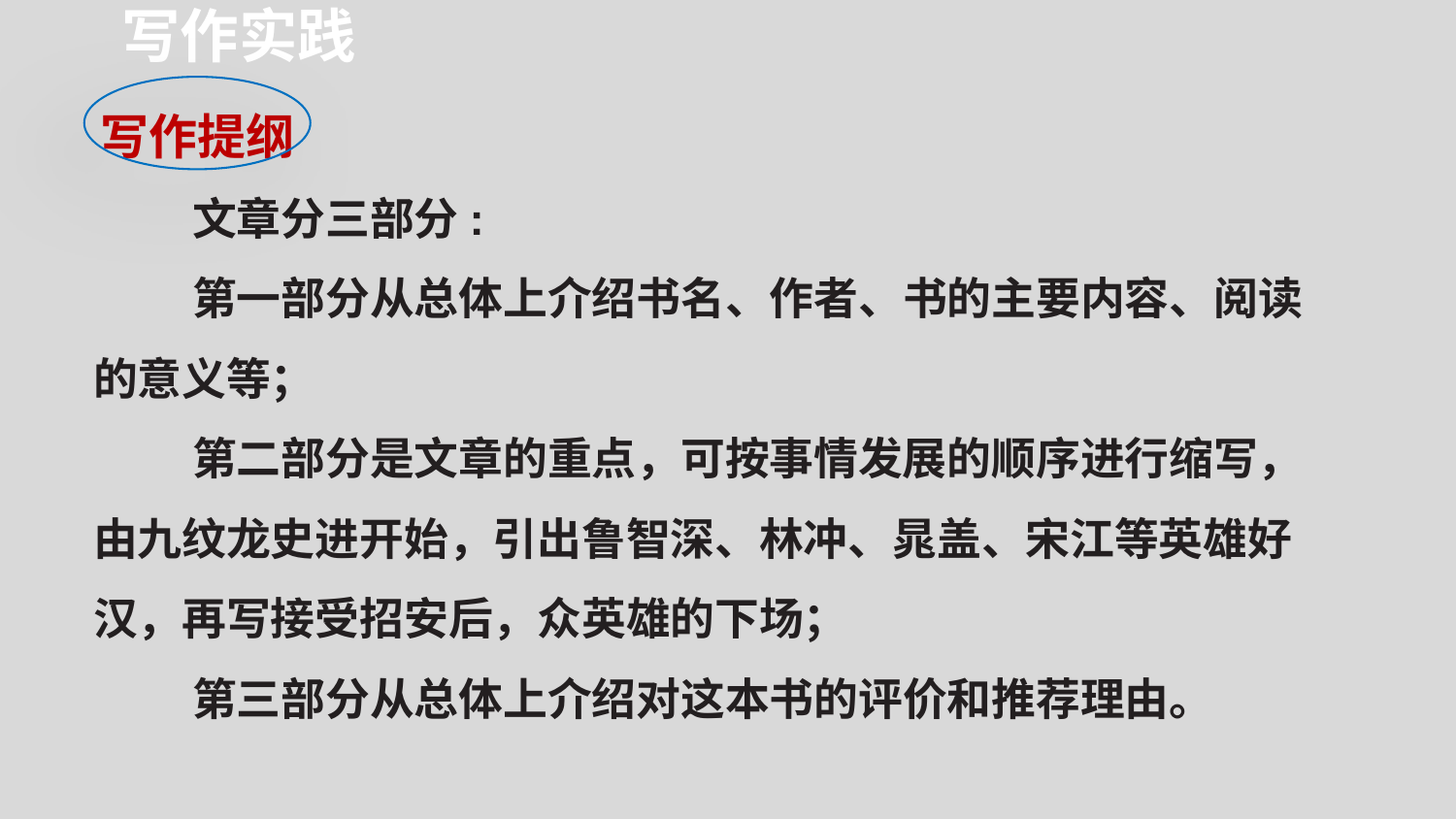

写作实践
写作提纲

文章分三部分:
第一部分从总体上介绍书名、作者、书的主要内容、阅读的意义等；
第二部分是文章的重点，可按事情发展的顺序进行缩写，由九纹龙史进开始，引出鲁智深、林冲、晁盖、宋江等英雄好汉，再写接受招安后，众英雄的下场；
第三部分从总体上介绍对这本书的评价和推荐理由。